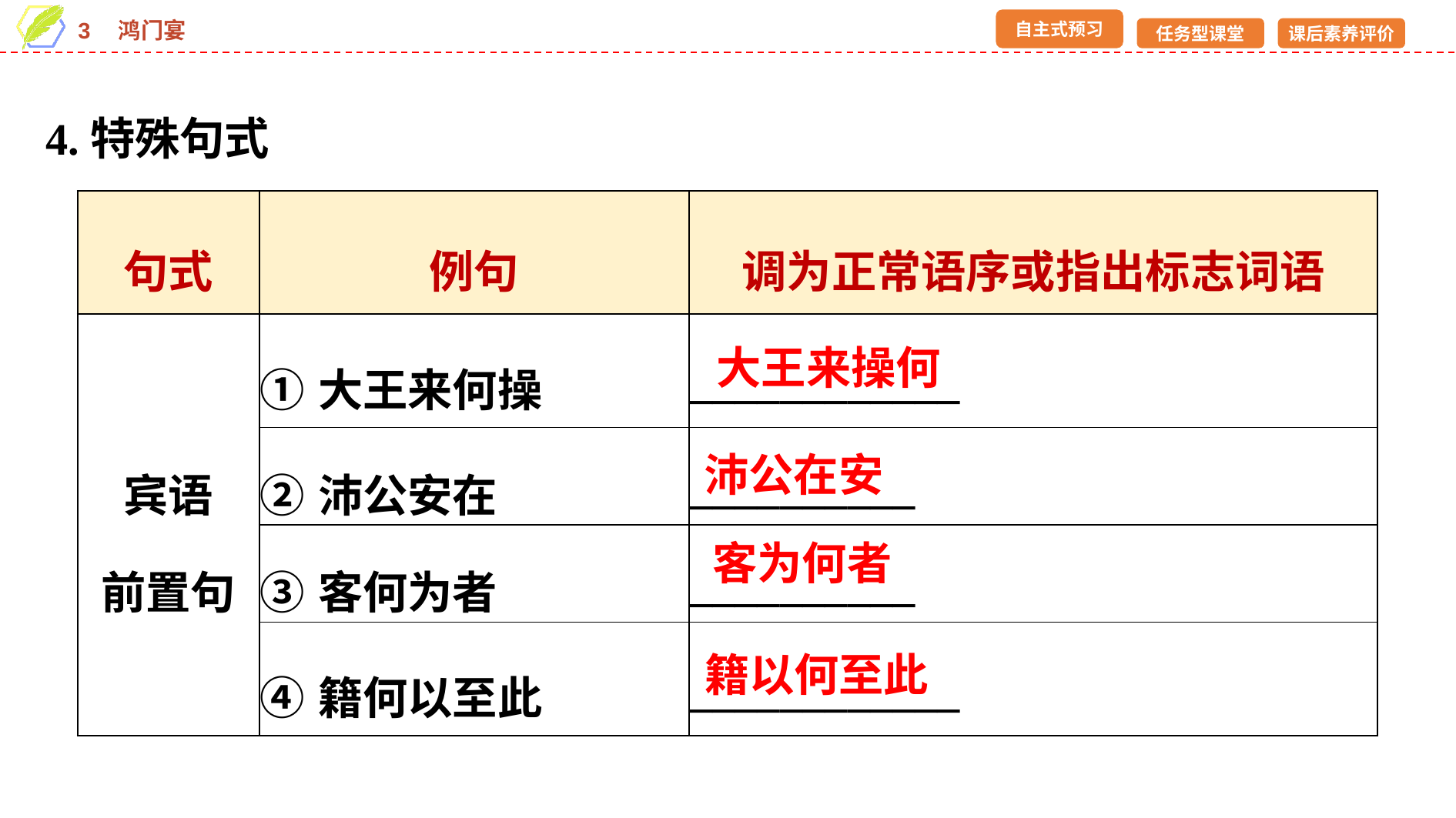

4.特殊句式
| 句式 | 例句 | 调为正常语序或指出标志词语 |
| --- | --- | --- |
| 宾语 前置句 | ①大王来何操 | \_\_\_\_\_\_\_\_\_\_\_\_ |
|  | ②沛公安在 | \_\_\_\_\_\_\_\_\_\_ |
|  | ③客何为者 | \_\_\_\_\_\_\_\_\_\_ |
|  | ④籍何以至此 | \_\_\_\_\_\_\_\_\_\_\_\_ |
大王来操何
沛公在安
客为何者
籍以何至此